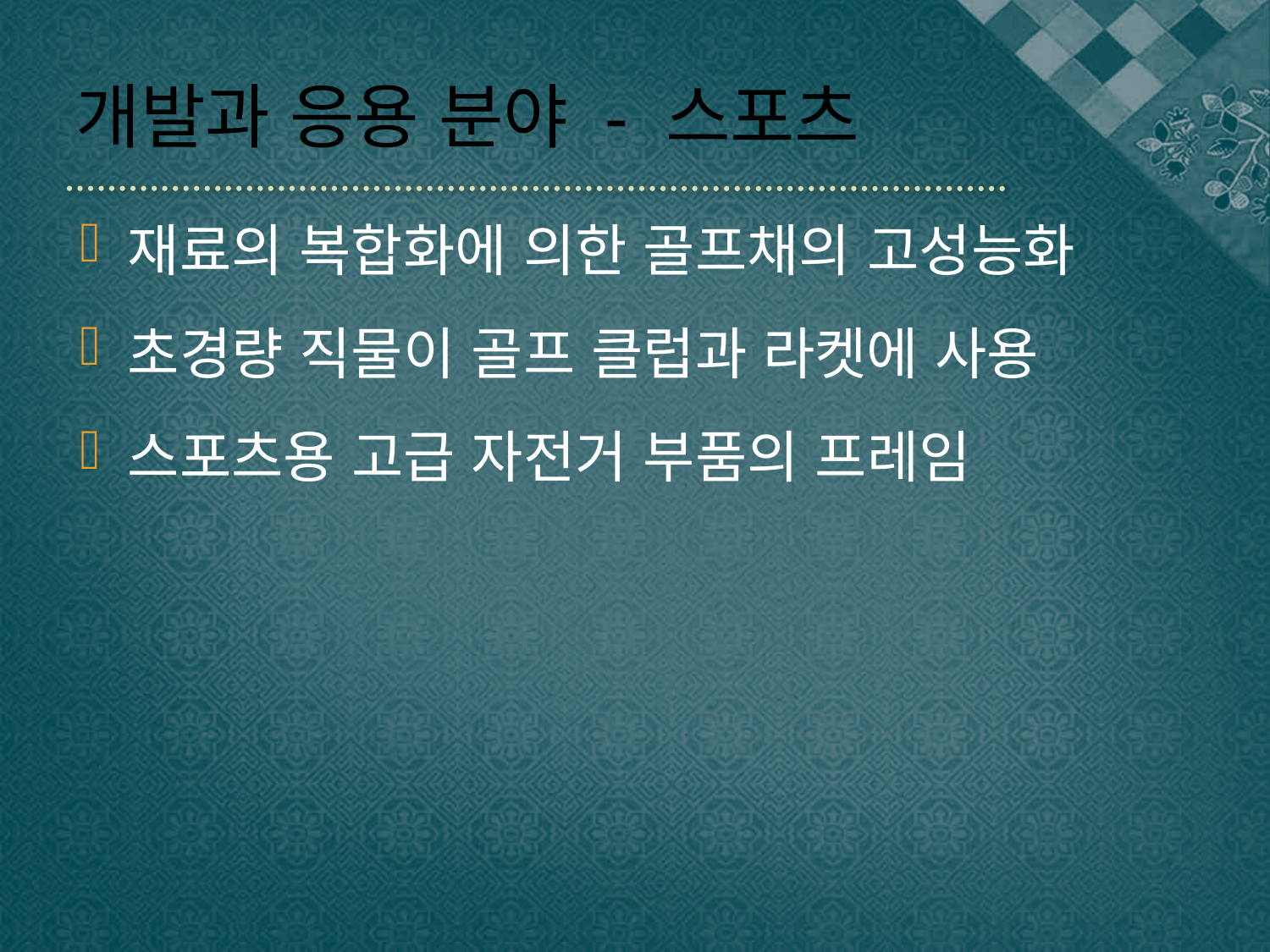

# 개발과 응용 분야 - 스포츠
재료의 복합화에 의한 골프채의 고성능화

초경량 직물이 골프 클럽과 라켓에 사용

스포츠용 고급 자전거 부품의 프레임